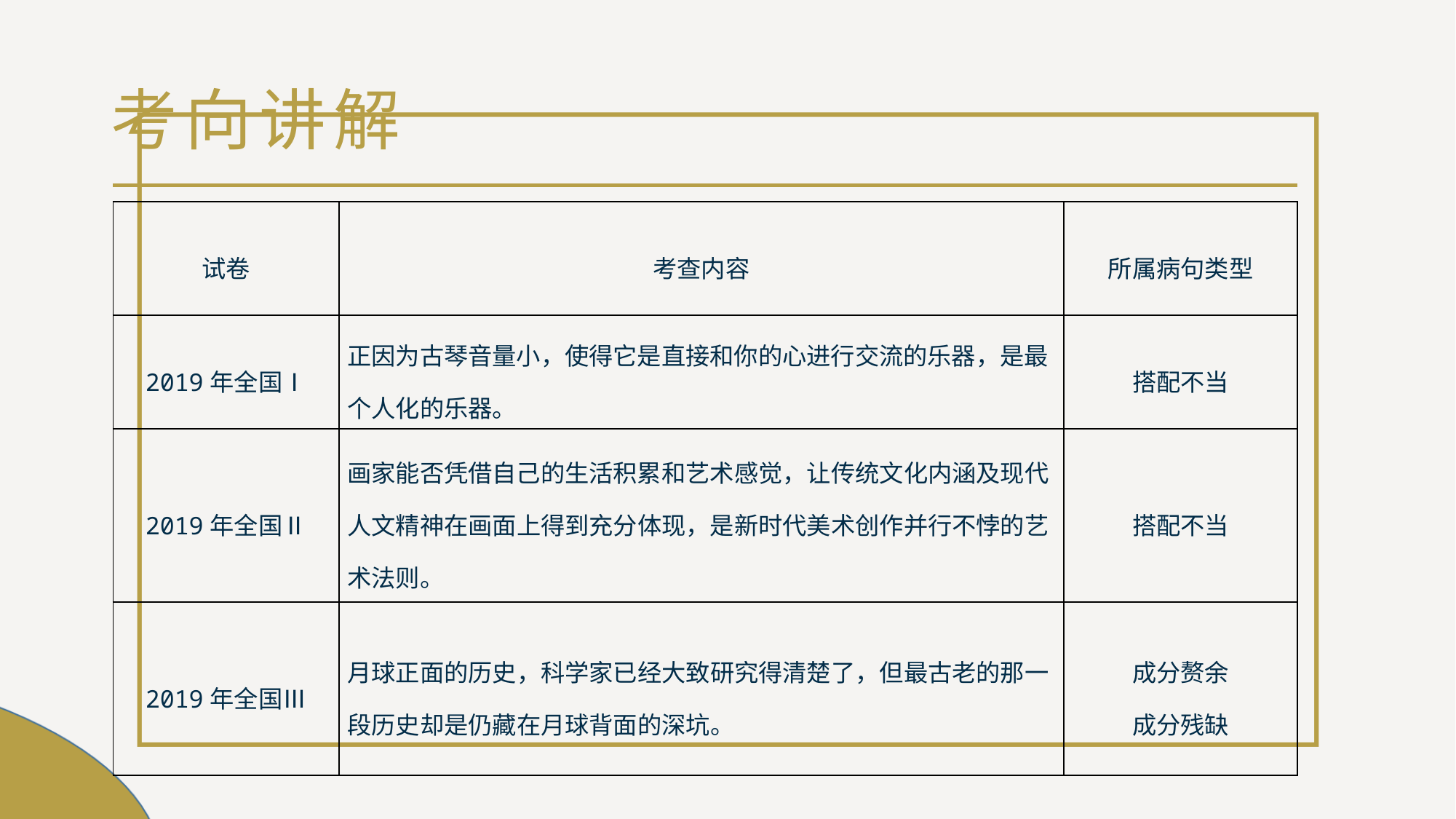

# 考向讲解
| 试卷 | 考查内容 | 所属病句类型 |
| --- | --- | --- |
| 2019年全国Ⅰ | 正因为古琴音量小，使得它是直接和你的心进行交流的乐器，是最个人化的乐器。 | 搭配不当 |
| 2019年全国Ⅱ | 画家能否凭借自己的生活积累和艺术感觉，让传统文化内涵及现代人文精神在画面上得到充分体现，是新时代美术创作并行不悖的艺术法则。 | 搭配不当 |
| 2019年全国Ⅲ | 月球正面的历史，科学家已经大致研究得清楚了，但最古老的那一段历史却是仍藏在月球背面的深坑。 | 成分赘余 成分残缺 |